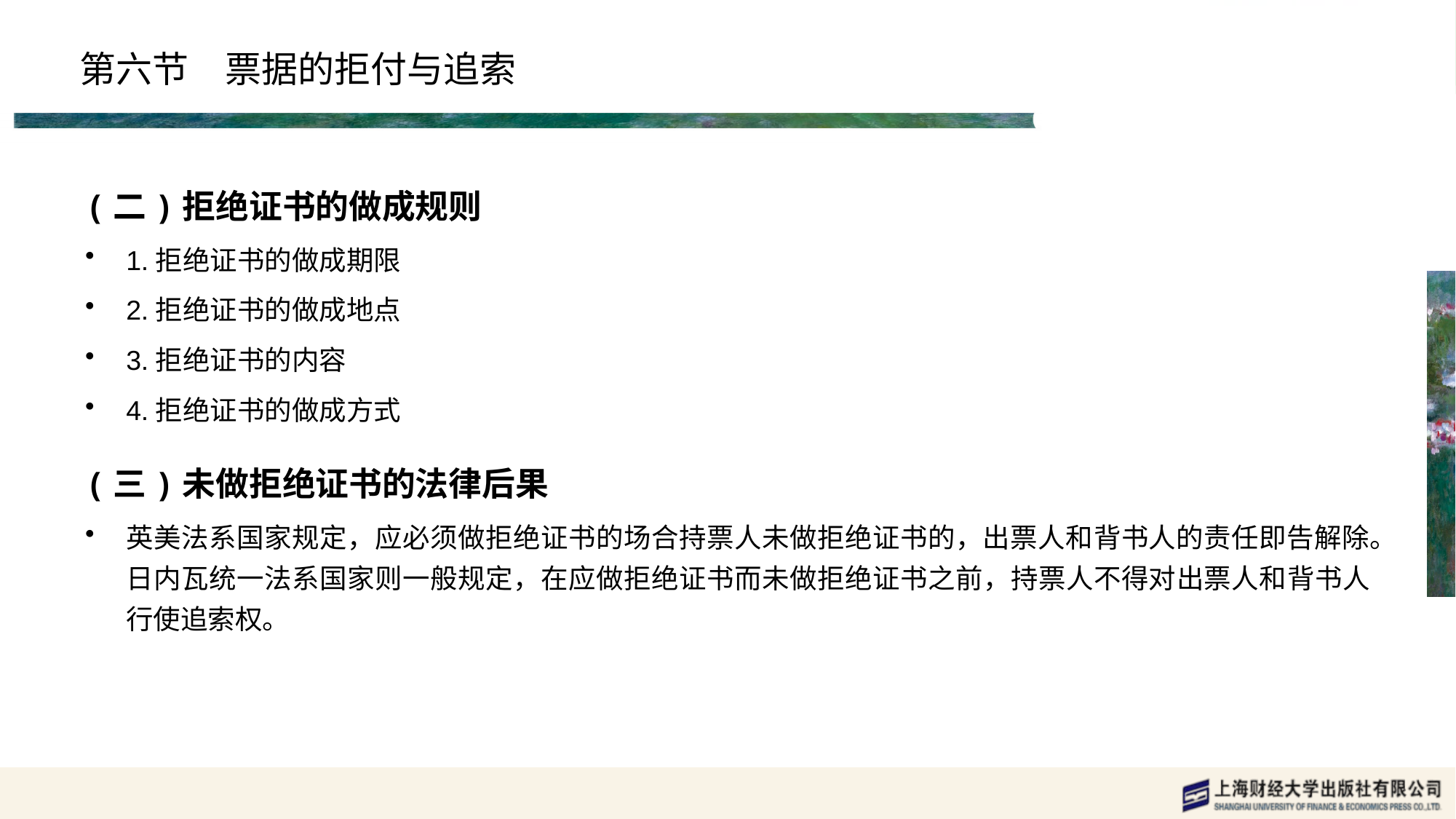

# 第六节　票据的拒付与追索
(二)拒绝证书的做成规则
1.拒绝证书的做成期限
2.拒绝证书的做成地点
3.拒绝证书的内容
4.拒绝证书的做成方式
(三)未做拒绝证书的法律后果
英美法系国家规定，应必须做拒绝证书的场合持票人未做拒绝证书的，出票人和背书人的责任即告解除。日内瓦统一法系国家则一般规定，在应做拒绝证书而未做拒绝证书之前，持票人不得对出票人和背书人行使追索权。